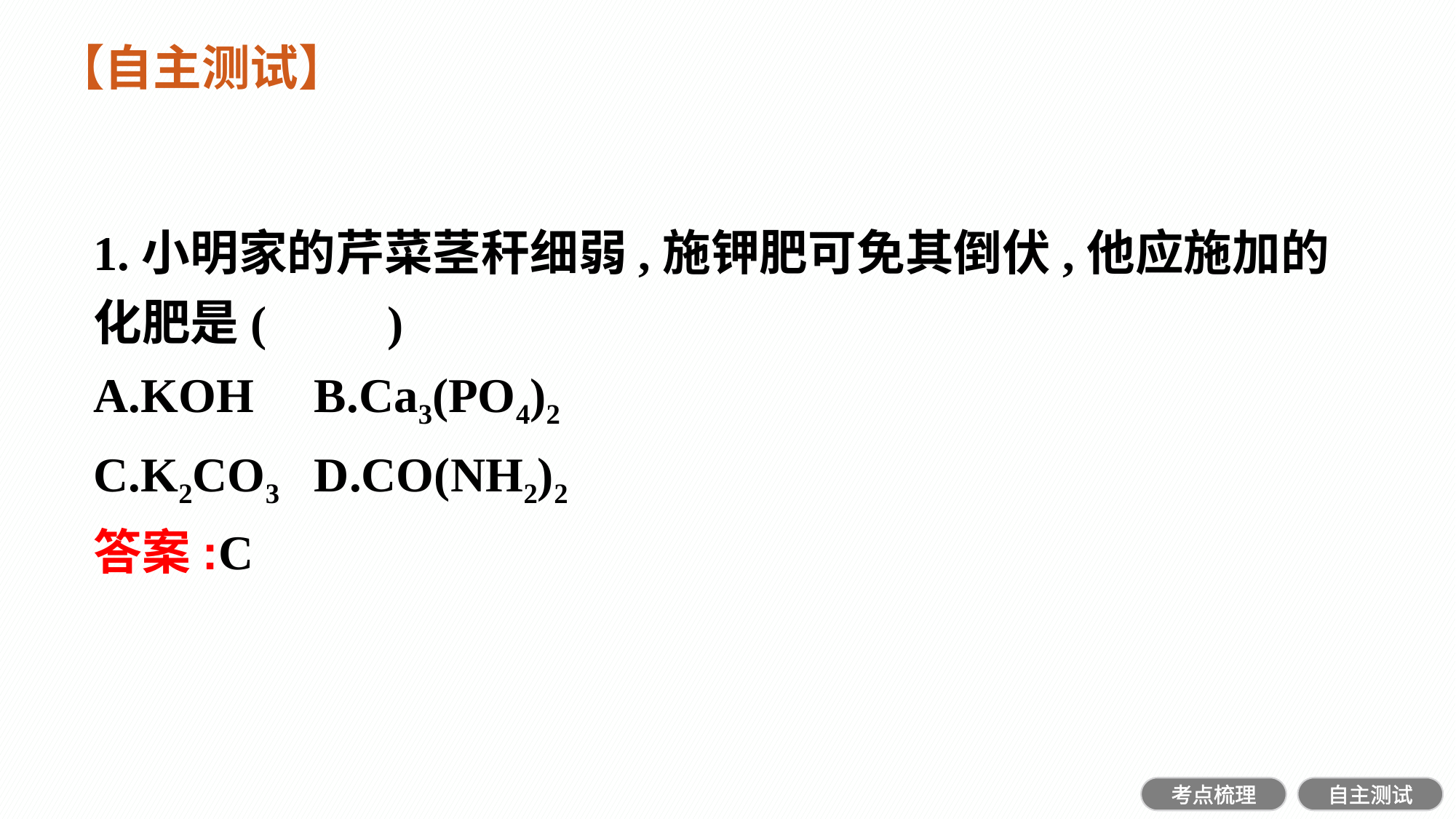

【自主测试】
1.小明家的芹菜茎秆细弱,施钾肥可免其倒伏,他应施加的化肥是(　　)
A.KOH	B.Ca3(PO4)2
C.K2CO3	D.CO(NH2)2
答案:C